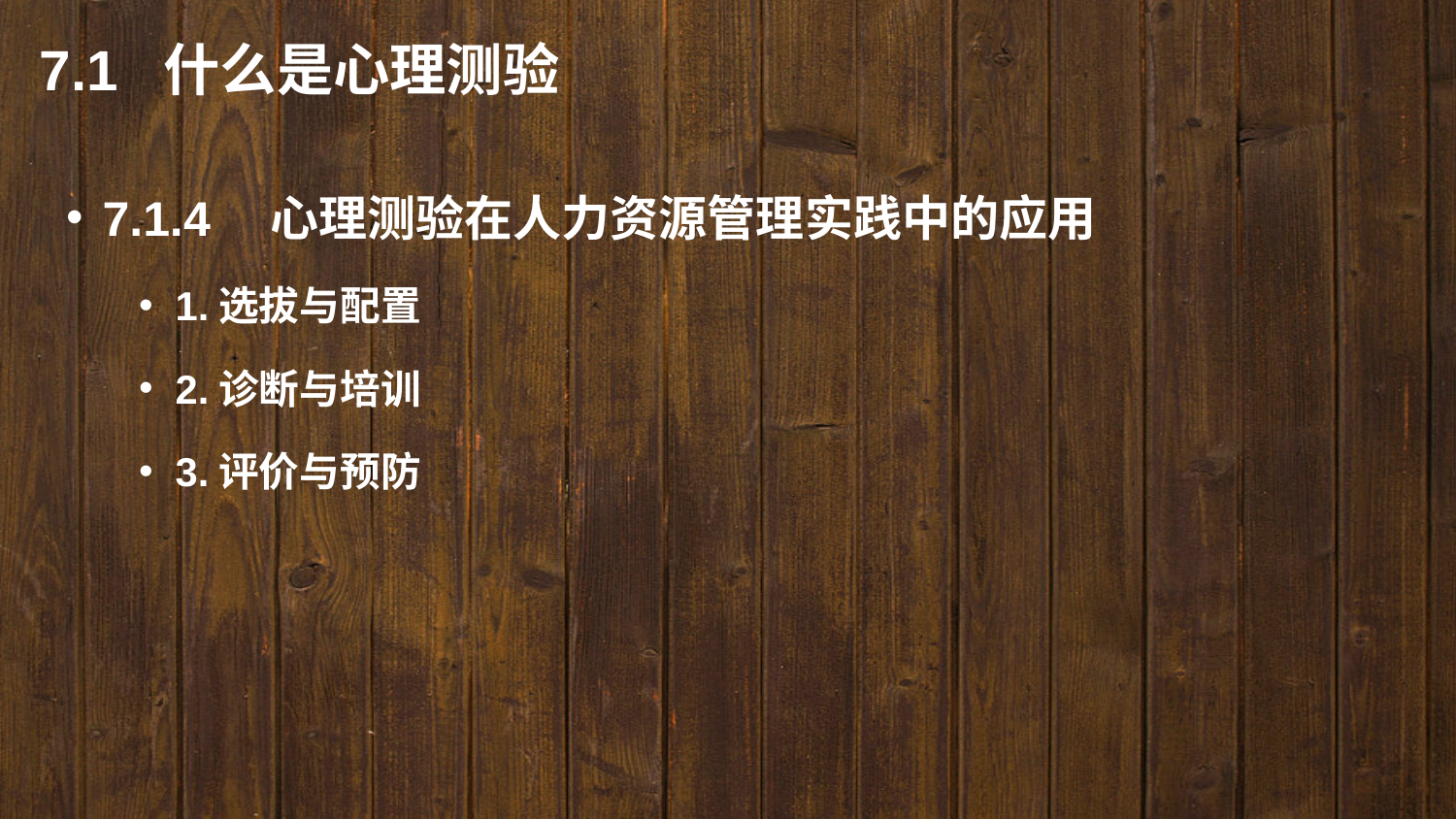

7.1  什么是心理测验
7.1.4　心理测验在人力资源管理实践中的应用
1.选拔与配置
2.诊断与培训
3.评价与预防